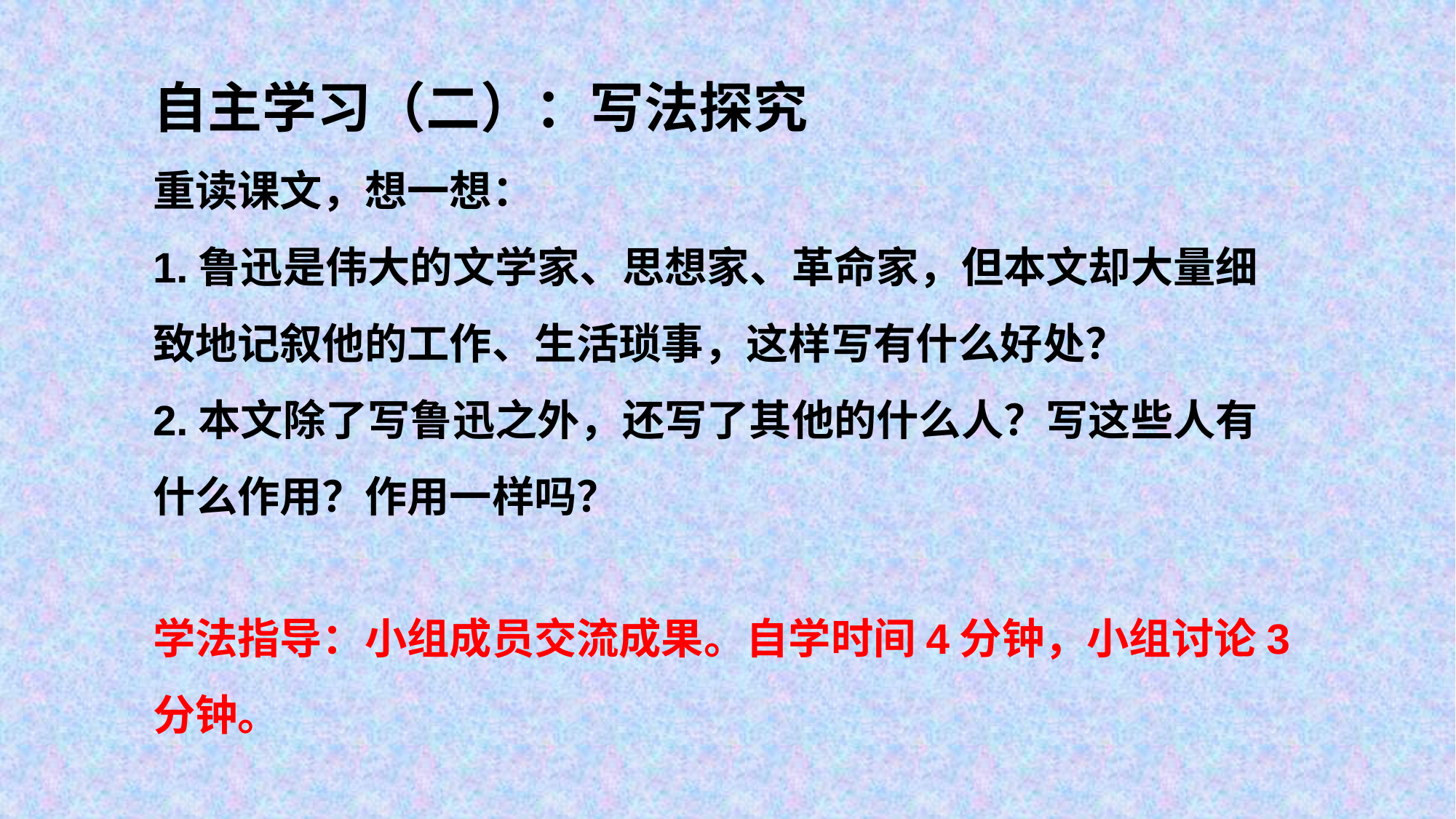

自主学习（二）：写法探究
重读课文，想一想：
1.鲁迅是伟大的文学家、思想家、革命家，但本文却大量细致地记叙他的工作、生活琐事，这样写有什么好处？
2.本文除了写鲁迅之外，还写了其他的什么人？写这些人有什么作用？作用一样吗？

学法指导：小组成员交流成果。自学时间4分钟，小组讨论3分钟。